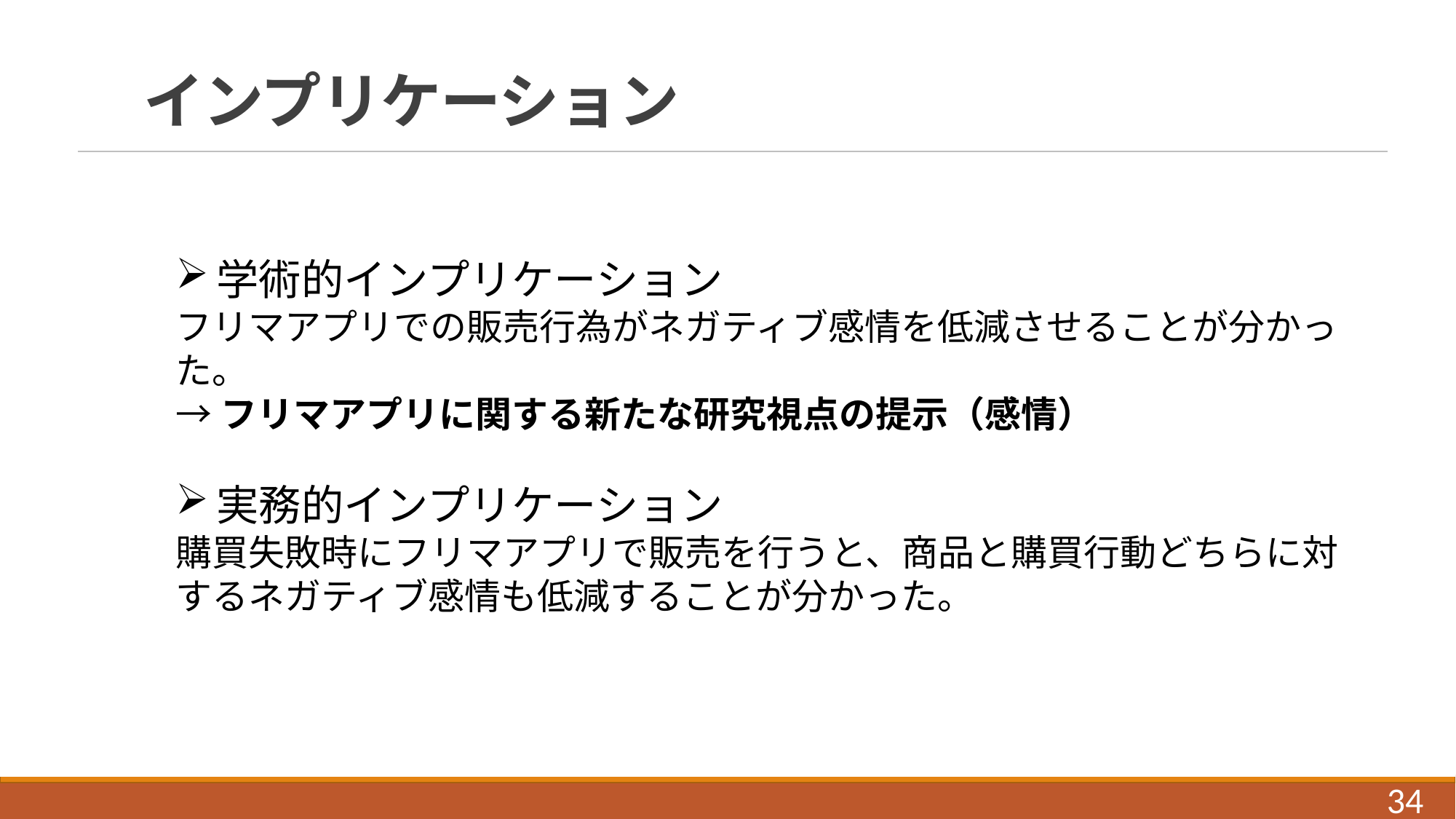

# インプリケーション
学術的インプリケーション
フリマアプリでの販売行為がネガティブ感情を低減させることが分かった。
→フリマアプリに関する新たな研究視点の提示（感情）

実務的インプリケーション
購買失敗時にフリマアプリで販売を行うと、商品と購買行動どちらに対するネガティブ感情も低減することが分かった。
34